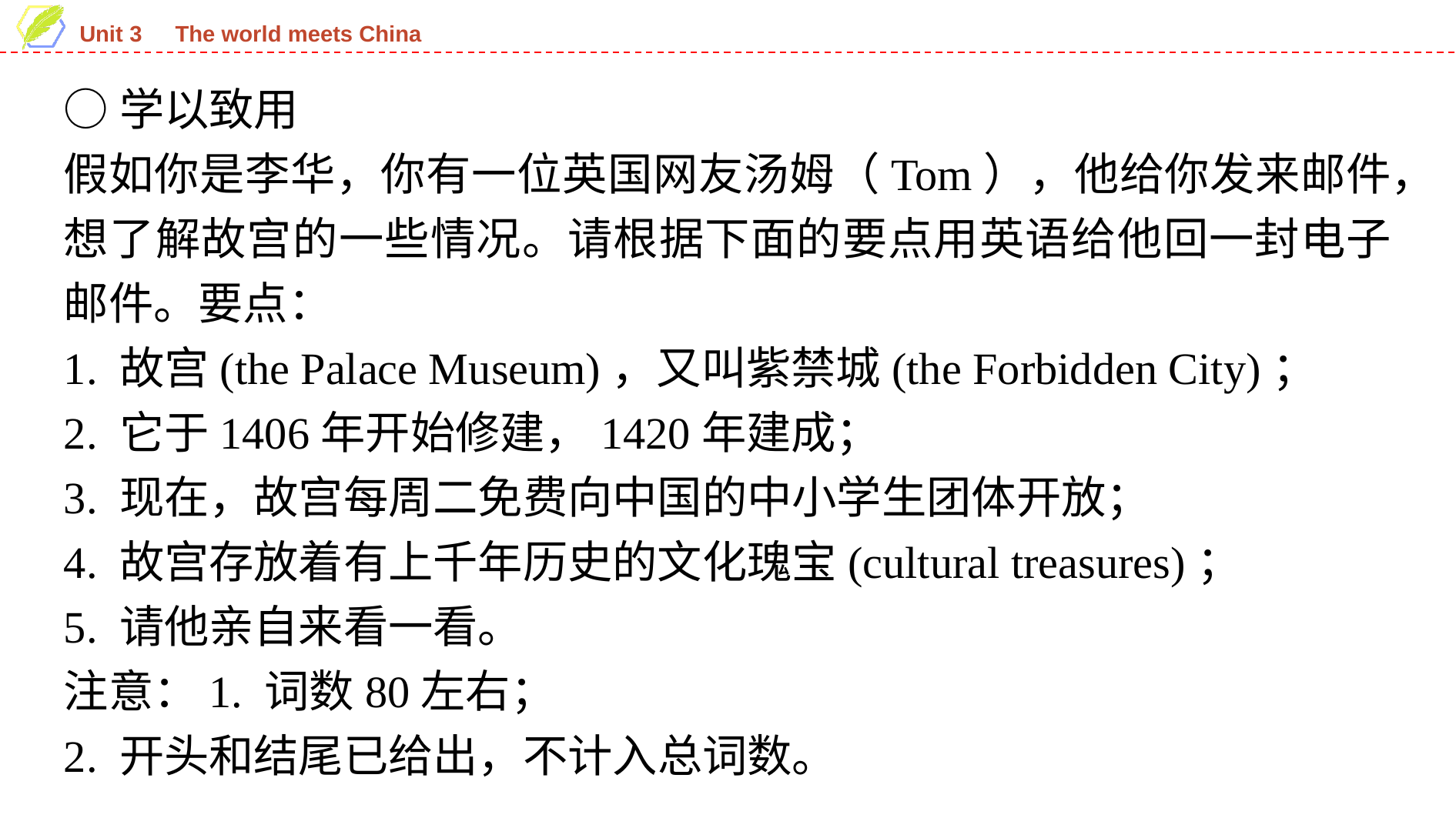

○学以致用
假如你是李华，你有一位英国网友汤姆（Tom），他给你发来邮件，想了解故宫的一些情况。请根据下面的要点用英语给他回一封电子邮件。要点：
1. 故宫(the Palace Museum)，又叫紫禁城(the Forbidden City)；
2. 它于1406年开始修建，1420年建成；
3. 现在，故宫每周二免费向中国的中小学生团体开放；
4. 故宫存放着有上千年历史的文化瑰宝(cultural treasures)；
5. 请他亲自来看一看。
注意：1. 词数80左右；
2. 开头和结尾已给出，不计入总词数。